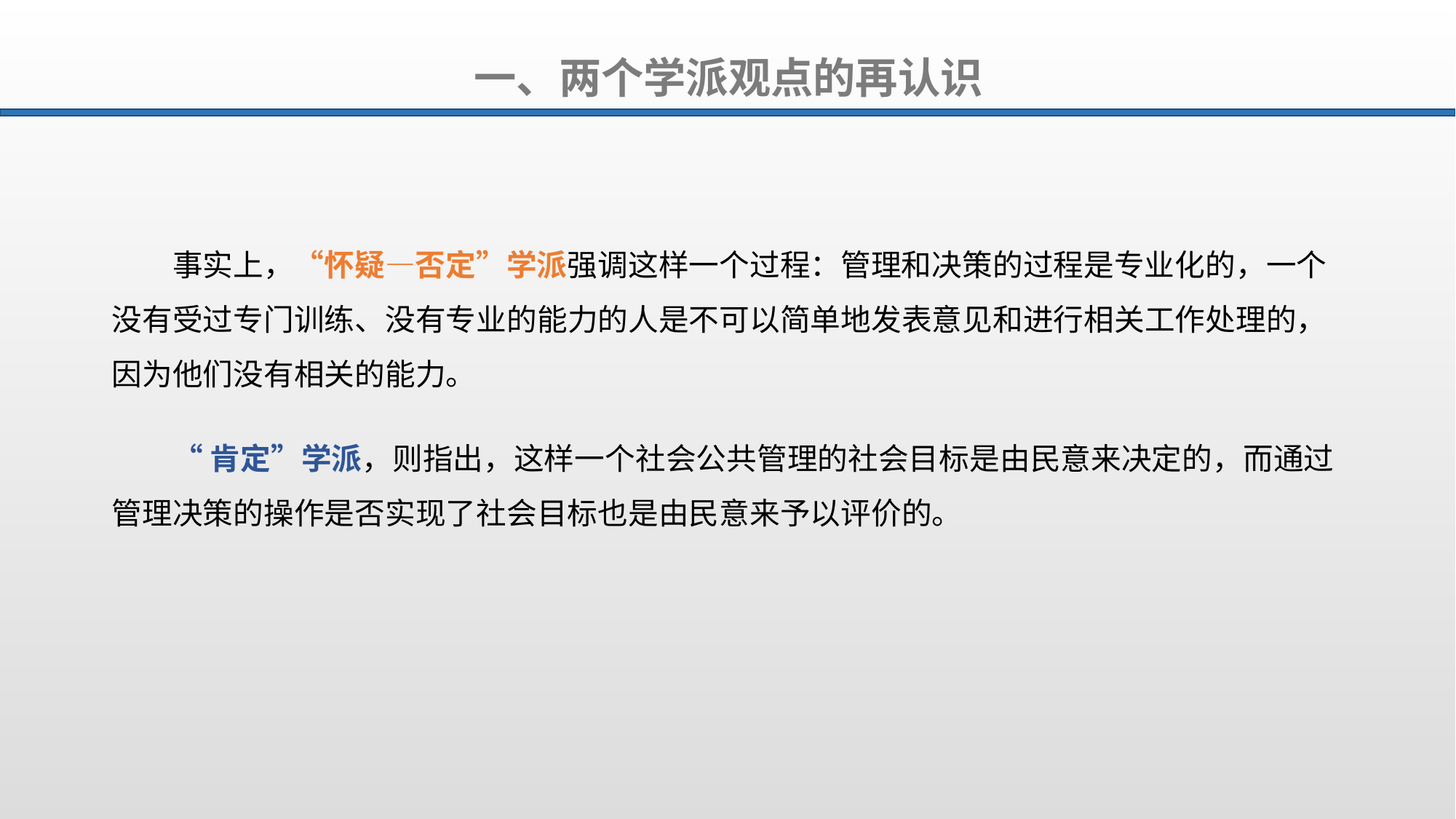

一、两个学派观点的再认识

事实上，“怀疑—否定”学派强调这样一个过程：管理和决策的过程是专业化的，一个没有受过专门训练、没有专业的能力的人是不可以简单地发表意见和进行相关工作处理的，因为他们没有相关的能力。
“肯定”学派，则指出，这样一个社会公共管理的社会目标是由民意来决定的，而通过管理决策的操作是否实现了社会目标也是由民意来予以评价的。